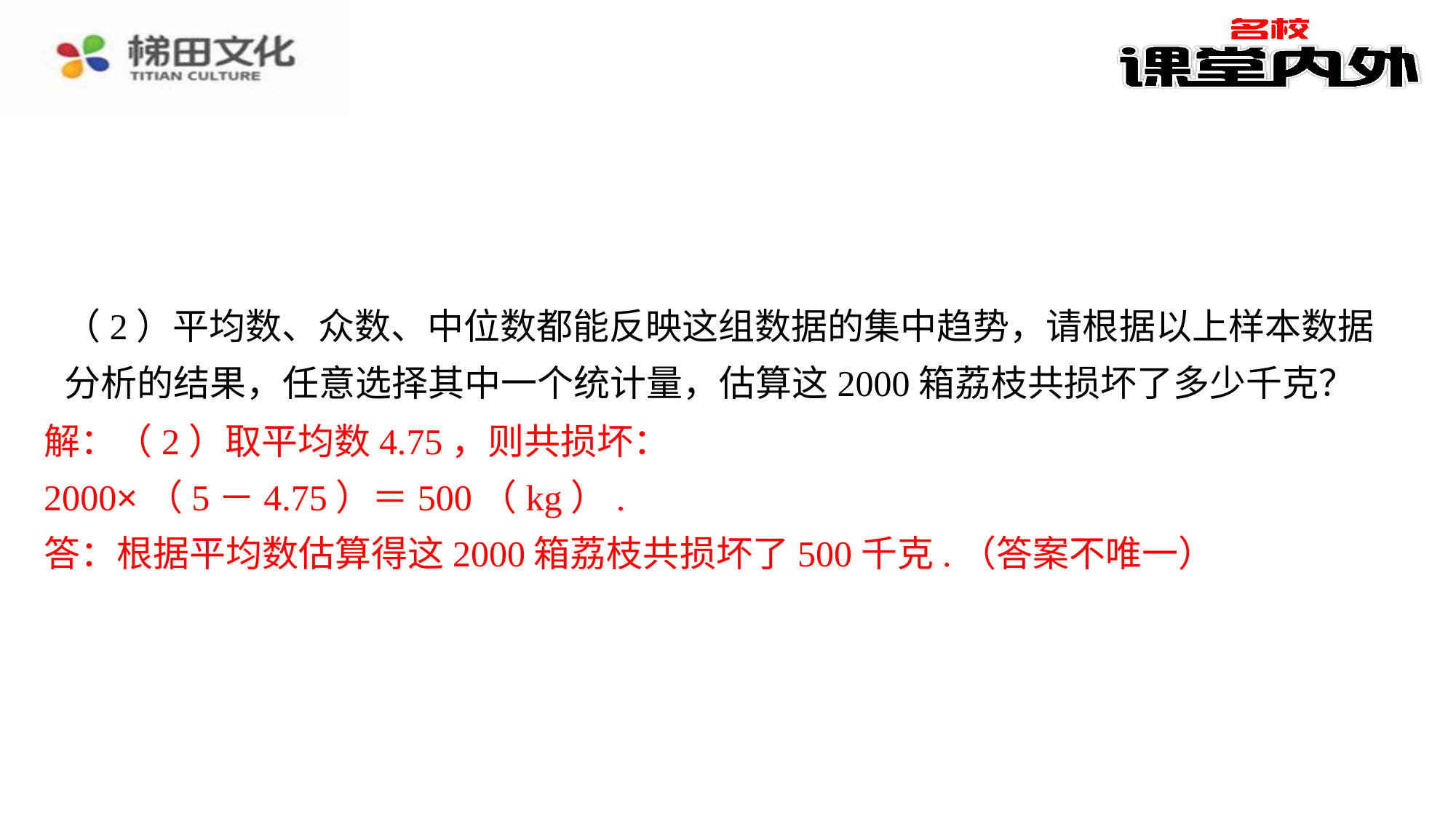

（2）平均数、众数、中位数都能反映这组数据的集中趋势，请根据以上样本数据分析的结果，任意选择其中一个统计量，估算这2000箱荔枝共损坏了多少千克？
解：（2）取平均数4.75，则共损坏：
2000×（5－4.75）＝500（kg）.
答：根据平均数估算得这2000箱荔枝共损坏了500千克.（答案不唯一）